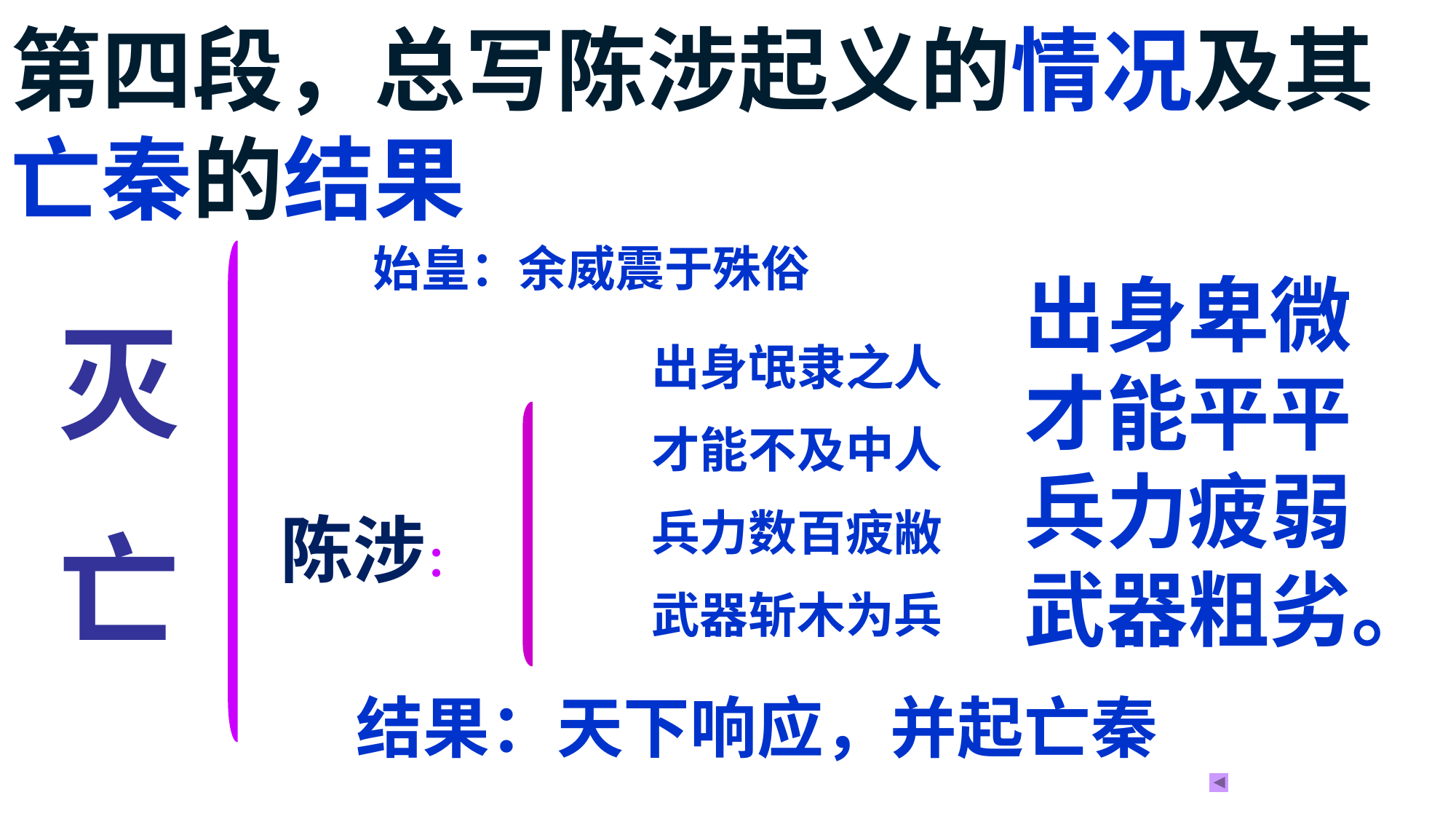

第四段，总写陈涉起义的情况及其亡秦的结果
始皇：余威震于殊俗

出身卑微
才能平平
兵力疲弱
武器粗劣。
灭
亡
出身氓隶之人
才能不及中人
兵力数百疲敝
武器斩木为兵

陈涉：
结果：天下响应，并起亡秦